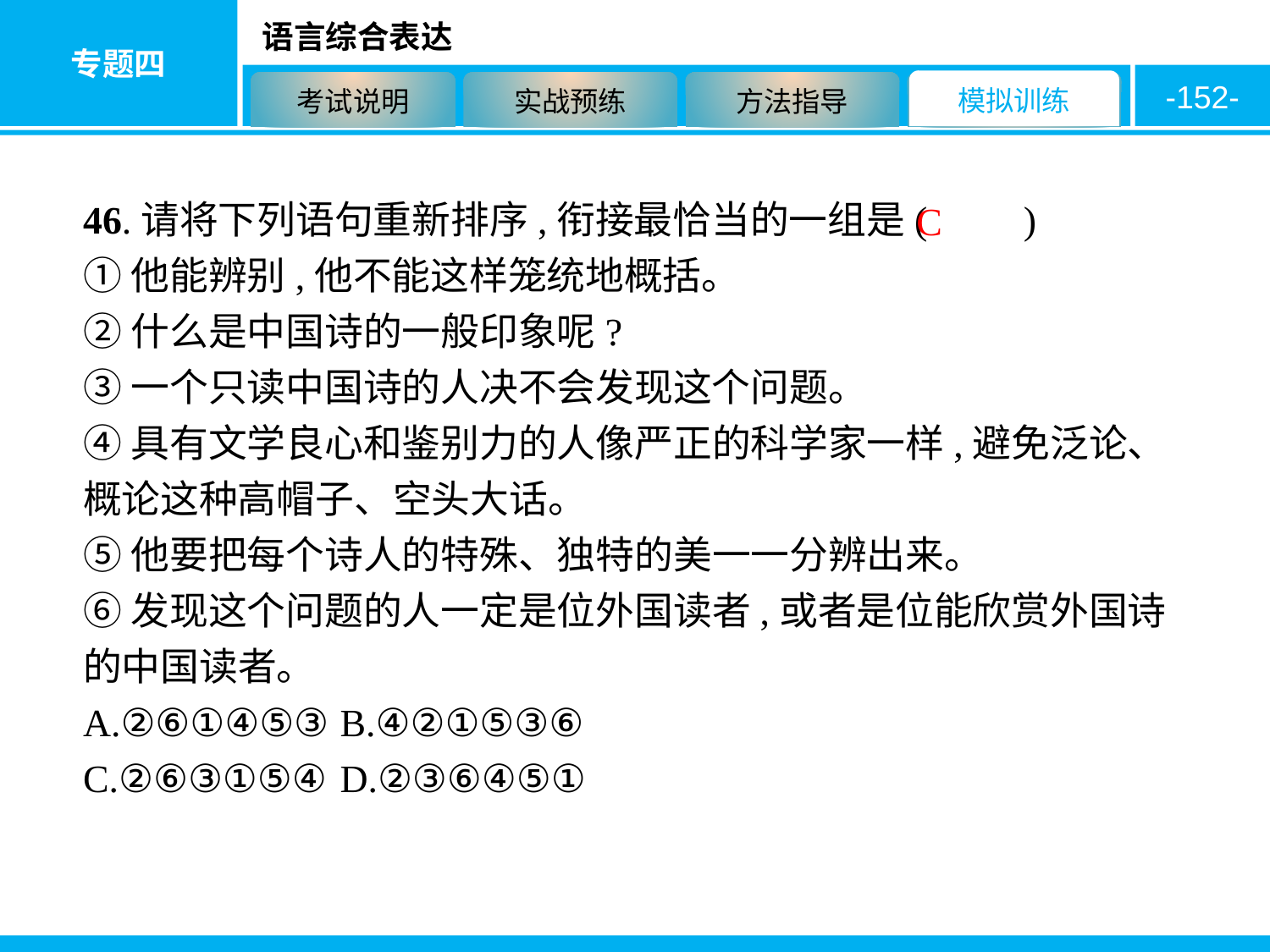

-152-
46.请将下列语句重新排序,衔接最恰当的一组是(　　)
①他能辨别,他不能这样笼统地概括。
②什么是中国诗的一般印象呢?
③一个只读中国诗的人决不会发现这个问题。
④具有文学良心和鉴别力的人像严正的科学家一样,避免泛论、概论这种高帽子、空头大话。
⑤他要把每个诗人的特殊、独特的美一一分辨出来。
⑥发现这个问题的人一定是位外国读者,或者是位能欣赏外国诗的中国读者。
A.②⑥①④⑤③	B.④②①⑤③⑥
C.②⑥③①⑤④	D.②③⑥④⑤①
C